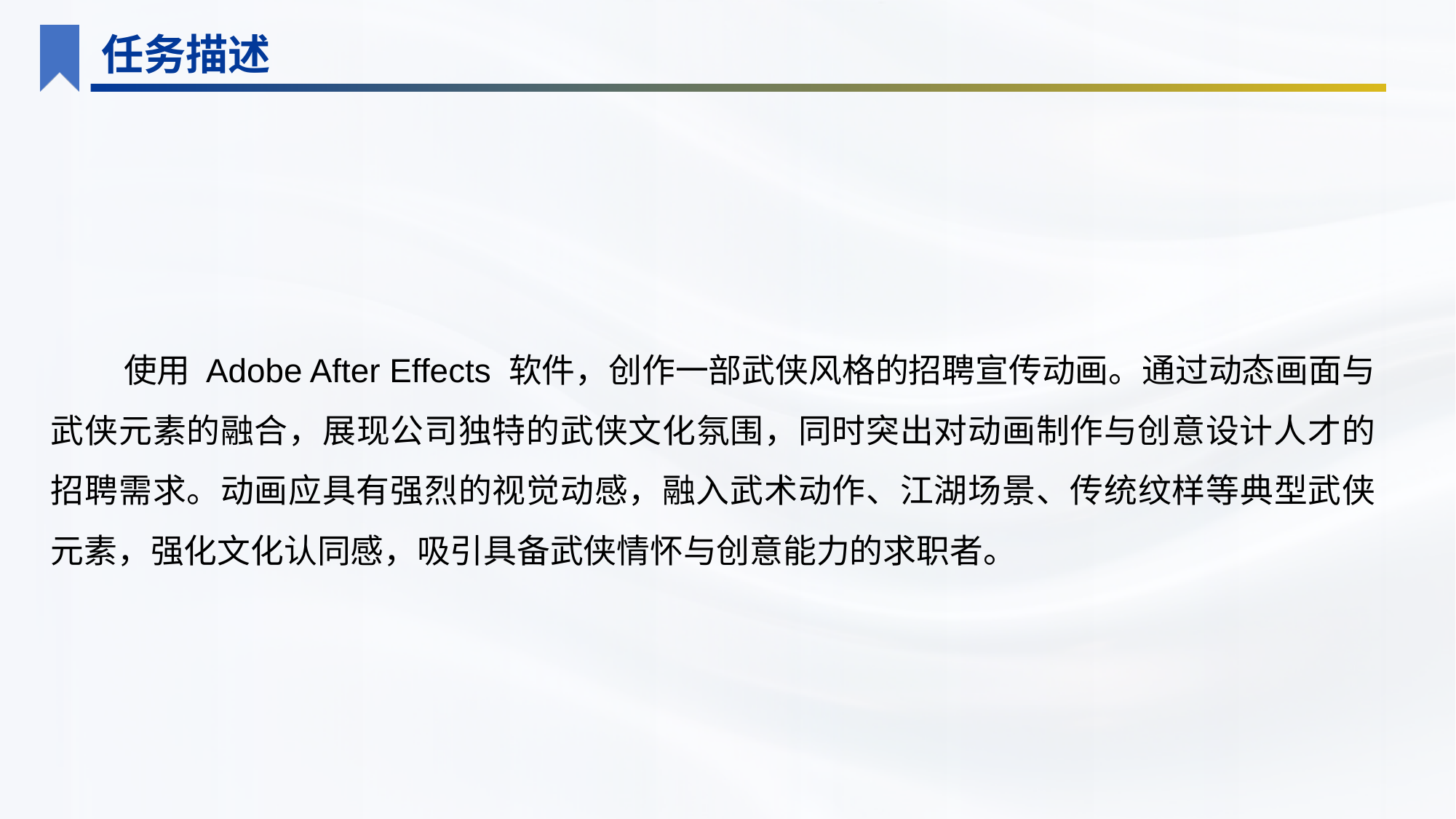

任务描述
使用 Adobe After Effects 软件，创作一部武侠风格的招聘宣传动画。通过动态画面与武侠元素的融合，展现公司独特的武侠文化氛围，同时突出对动画制作与创意设计人才的招聘需求。动画应具有强烈的视觉动感，融入武术动作、江湖场景、传统纹样等典型武侠元素，强化文化认同感，吸引具备武侠情怀与创意能力的求职者。